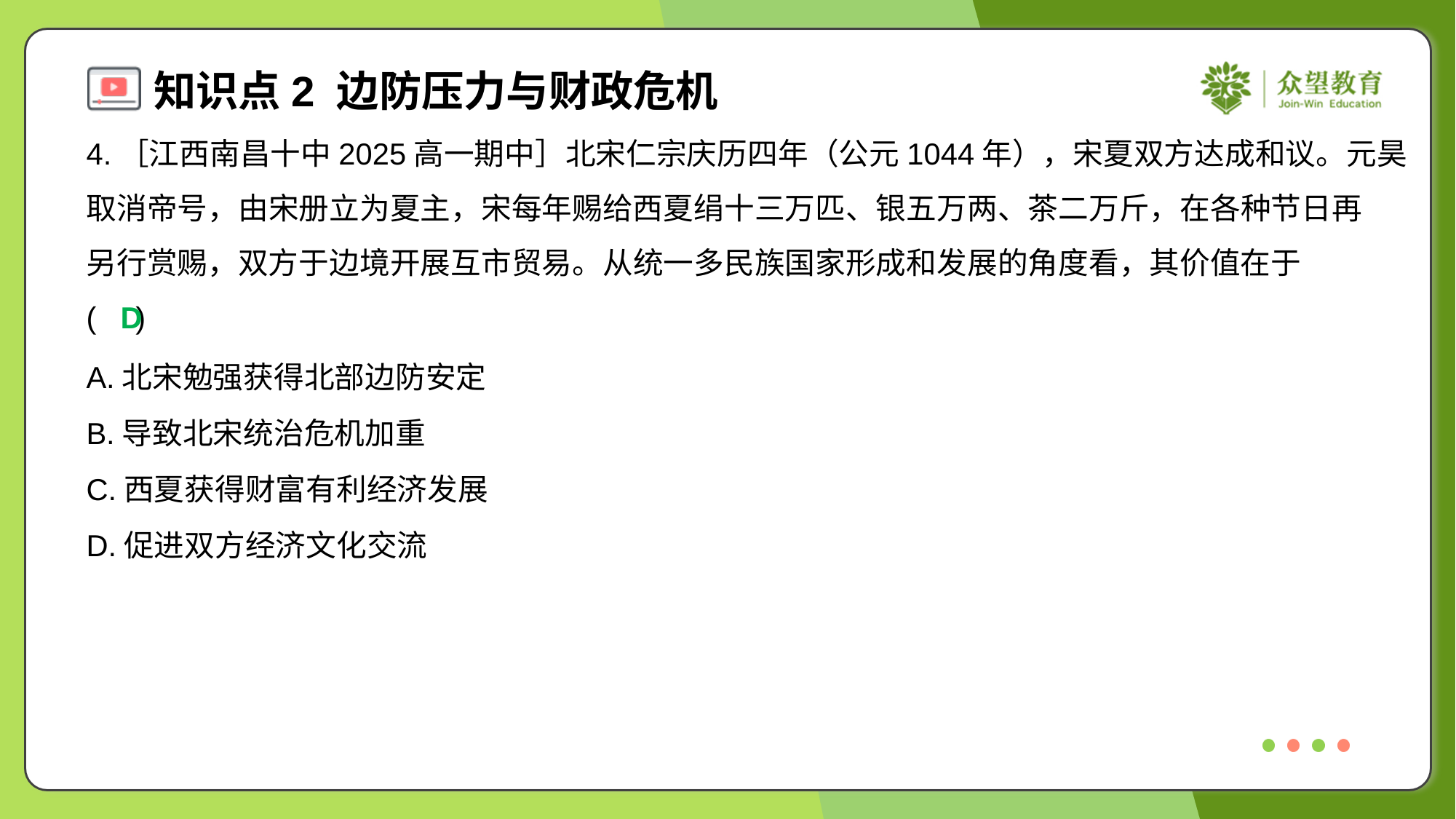

4.［江西南昌十中2025高一期中］北宋仁宗庆历四年（公元1044年），宋夏双方达成和议。元昊
取消帝号，由宋册立为夏主，宋每年赐给西夏绢十三万匹、银五万两、茶二万斤，在各种节日再
另行赏赐，双方于边境开展互市贸易。从统一多民族国家形成和发展的角度看，其价值在于
(     )
D
A.北宋勉强获得北部边防安定
B.导致北宋统治危机加重
C.西夏获得财富有利经济发展
D.促进双方经济文化交流